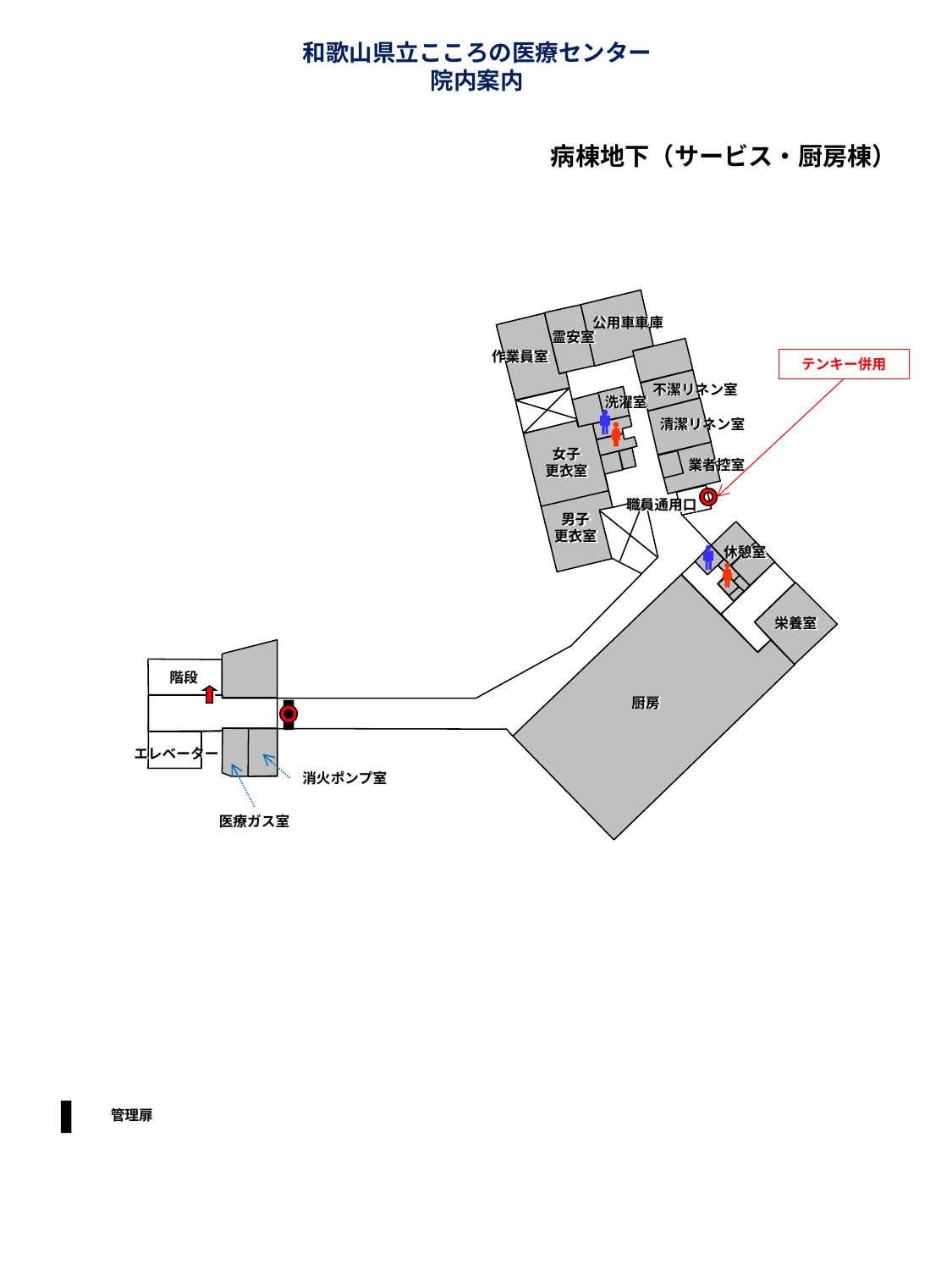

和歌山県立こころの医療センター
院内案内
病棟地下（サービス・厨房棟）

公用車車庫

霊安室

作業員室
テンキー併用

不潔リネン室

洗濯室

清潔リネン室

女子
更衣室

業者控室

職員通用口

男子
更衣室

休憩室

栄養室

階段

厨房

エレベーター
消火ポンプ室
医療ガス室
管理扉